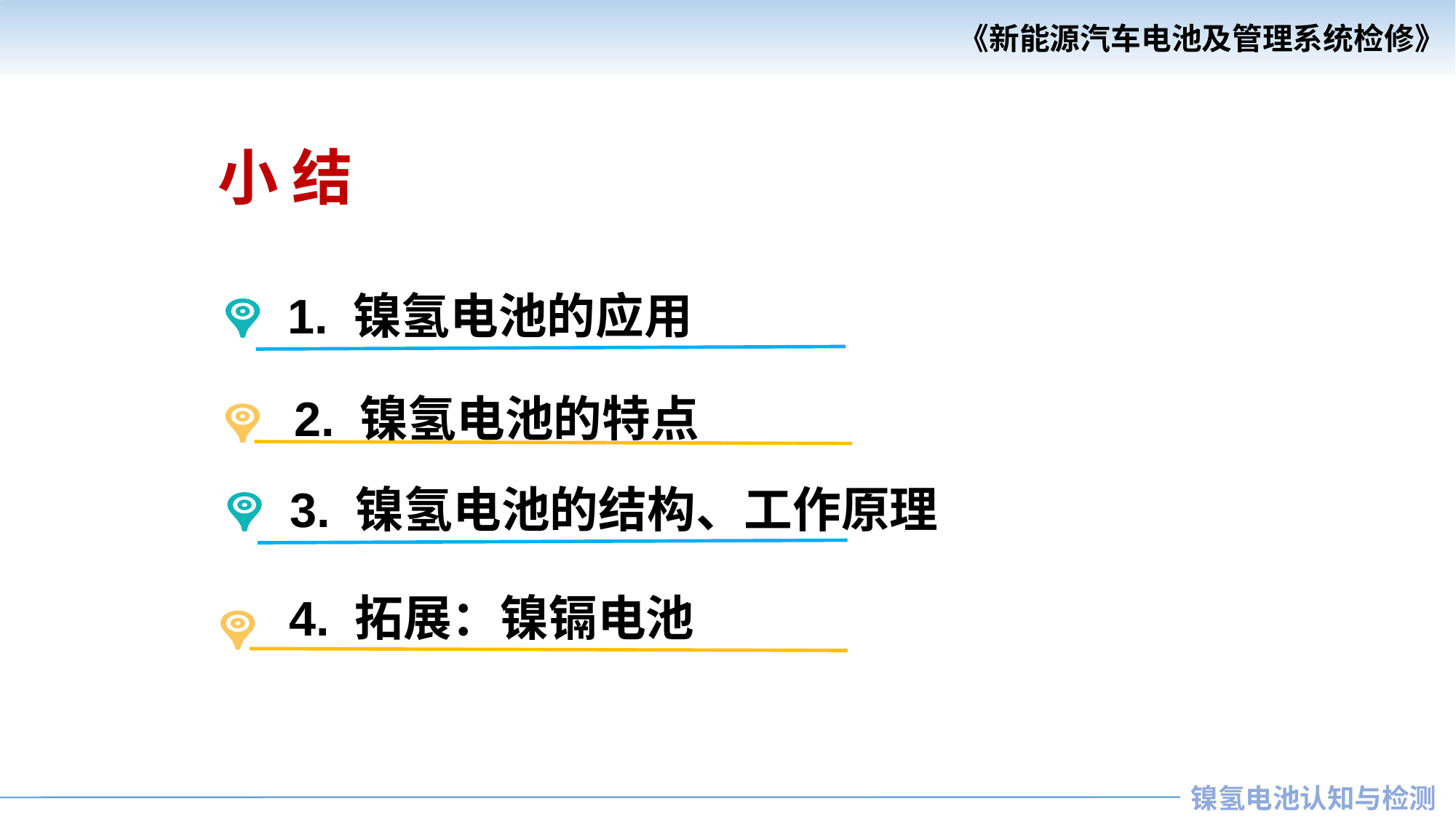

小 结
1. 镍氢电池的应用

2. 镍氢电池的特点

3. 镍氢电池的结构、工作原理

4. 拓展：镍镉电池